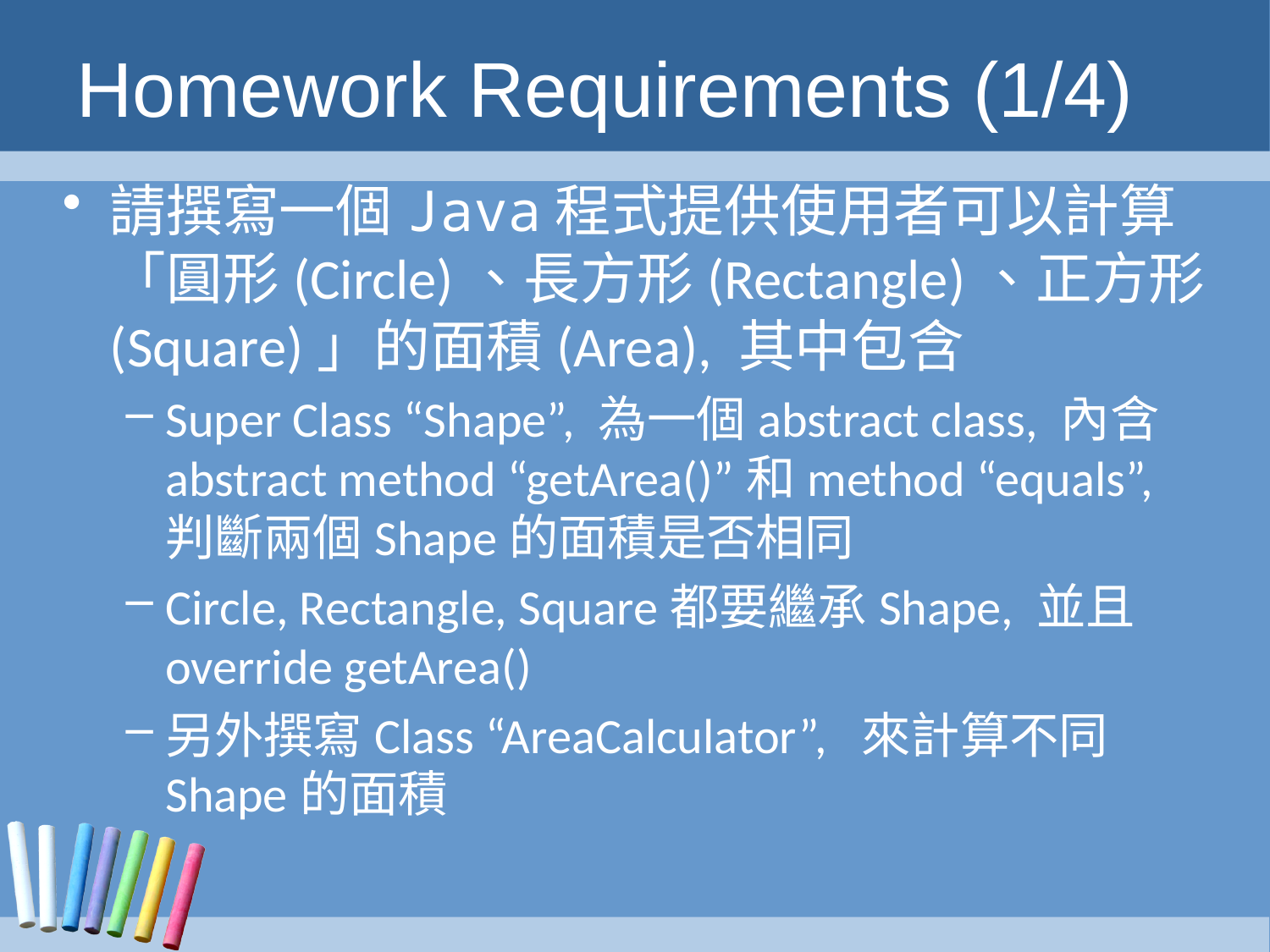

# Homework Requirements (1/4)
請撰寫一個Java程式提供使用者可以計算「圓形(Circle)、長方形(Rectangle)、正方形(Square)」的面積(Area), 其中包含
Super Class “Shape”, 為一個abstract class, 內含abstract method “getArea()”和method “equals”, 判斷兩個Shape的面積是否相同
Circle, Rectangle, Square都要繼承Shape, 並且override getArea()
另外撰寫Class “AreaCalculator”,  來計算不同Shape的面積